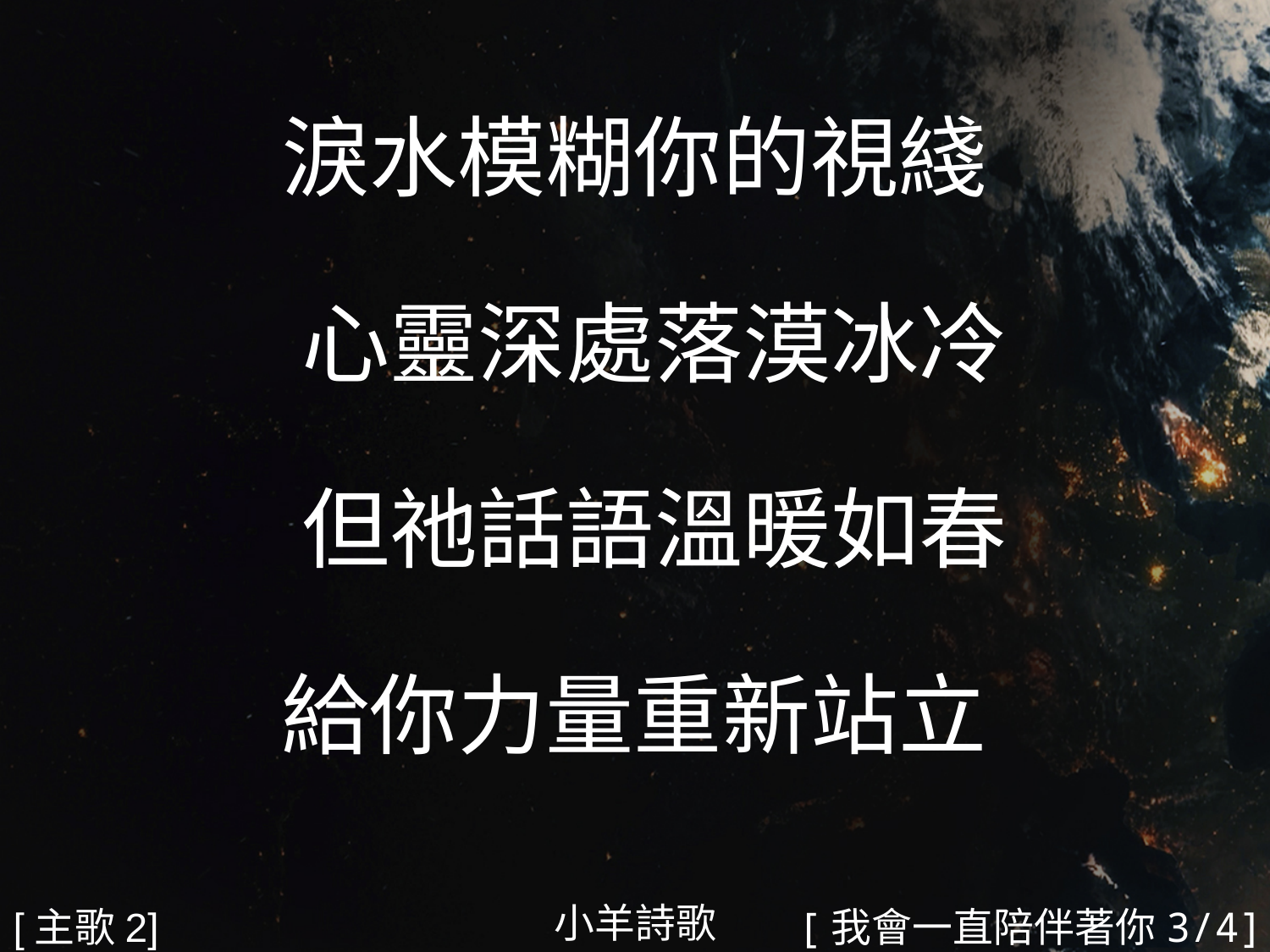

淚水模糊你的視綫

 心靈深處落漠冰冷

 但祂話語溫暖如春

給你力量重新站立

#

小羊詩歌
[主歌2]
[我會一直陪伴著你3/4]